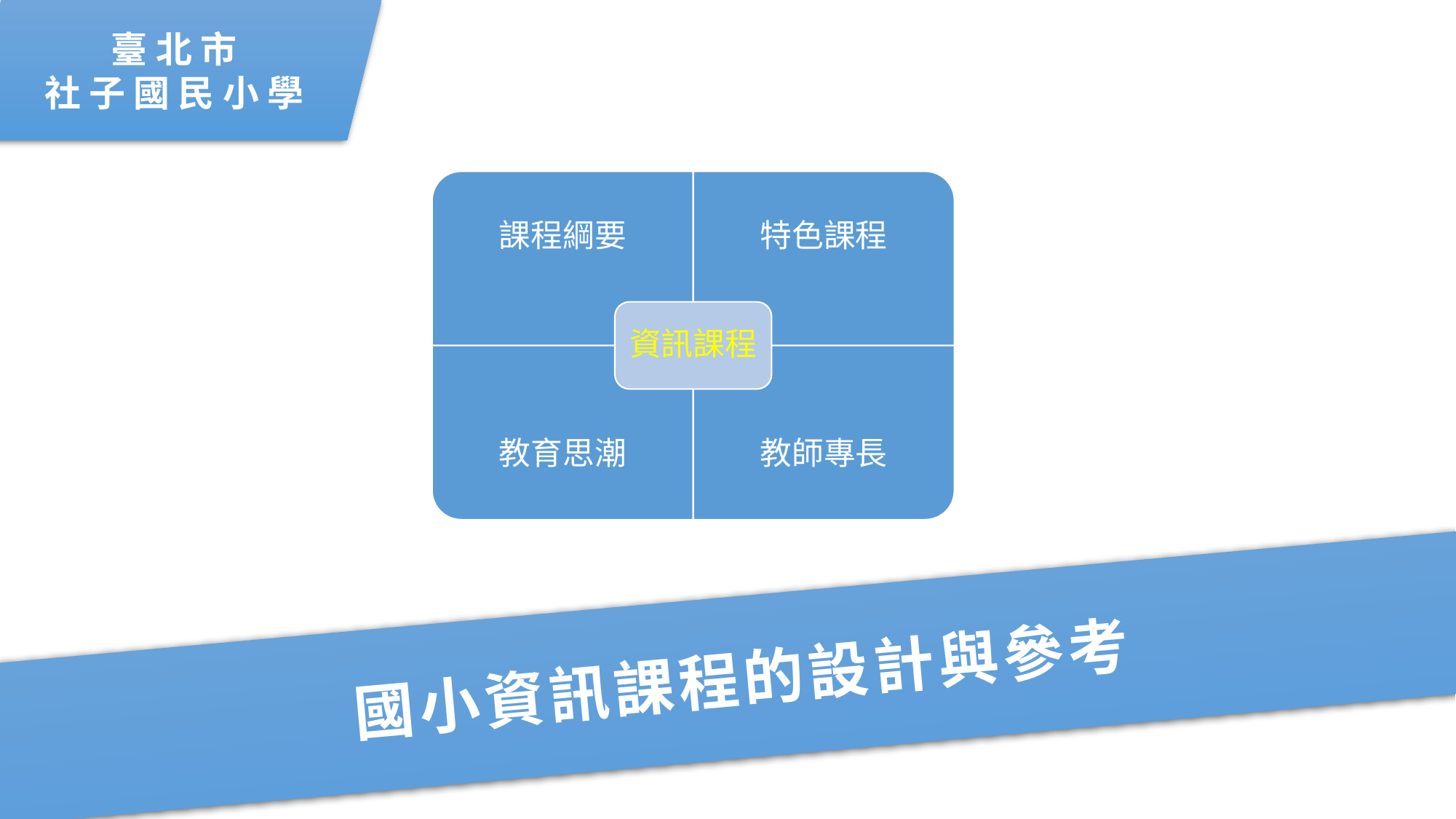

臺 北 市
社 子 國 民 小 學

課程綱要

特色課程

資訊課程

教育思潮

教師專長

國小資訊課程的設計與參考